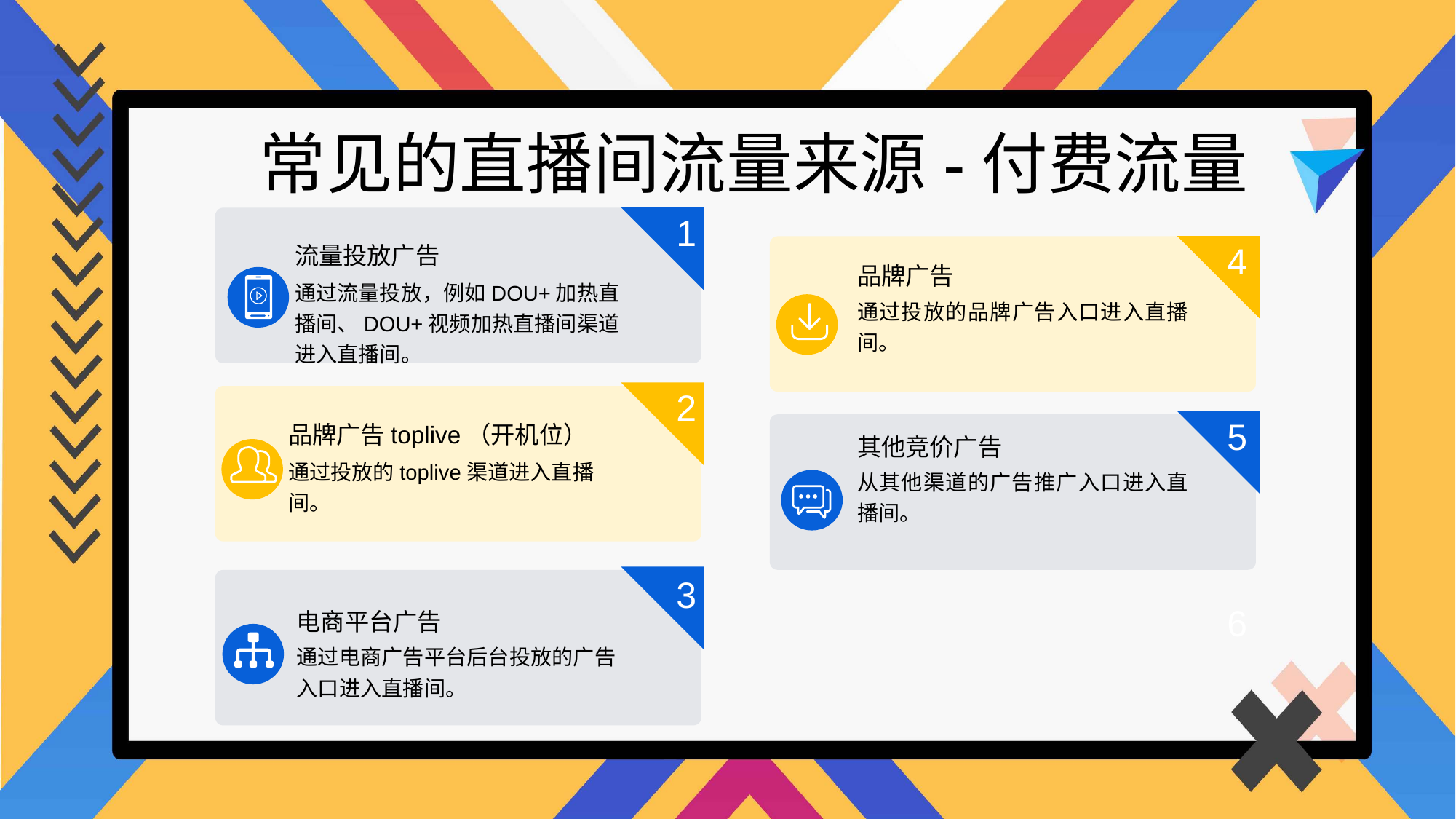

常见的直播间流量来源-付费流量
1

4
流量投放广告

品牌广告

通过流量投放，例如DOU+加热直播间、DOU+视频加热直播间渠道进入直播间。

通过投放的品牌广告入口进入直播间。

2

5

品牌广告toplive（开机位）

其他竞价广告

通过投放的toplive渠道进入直播间。
从其他渠道的广告推广入口进入直播间。

3

6
电商平台广告

通过电商广告平台后台投放的广告入口进入直播间。